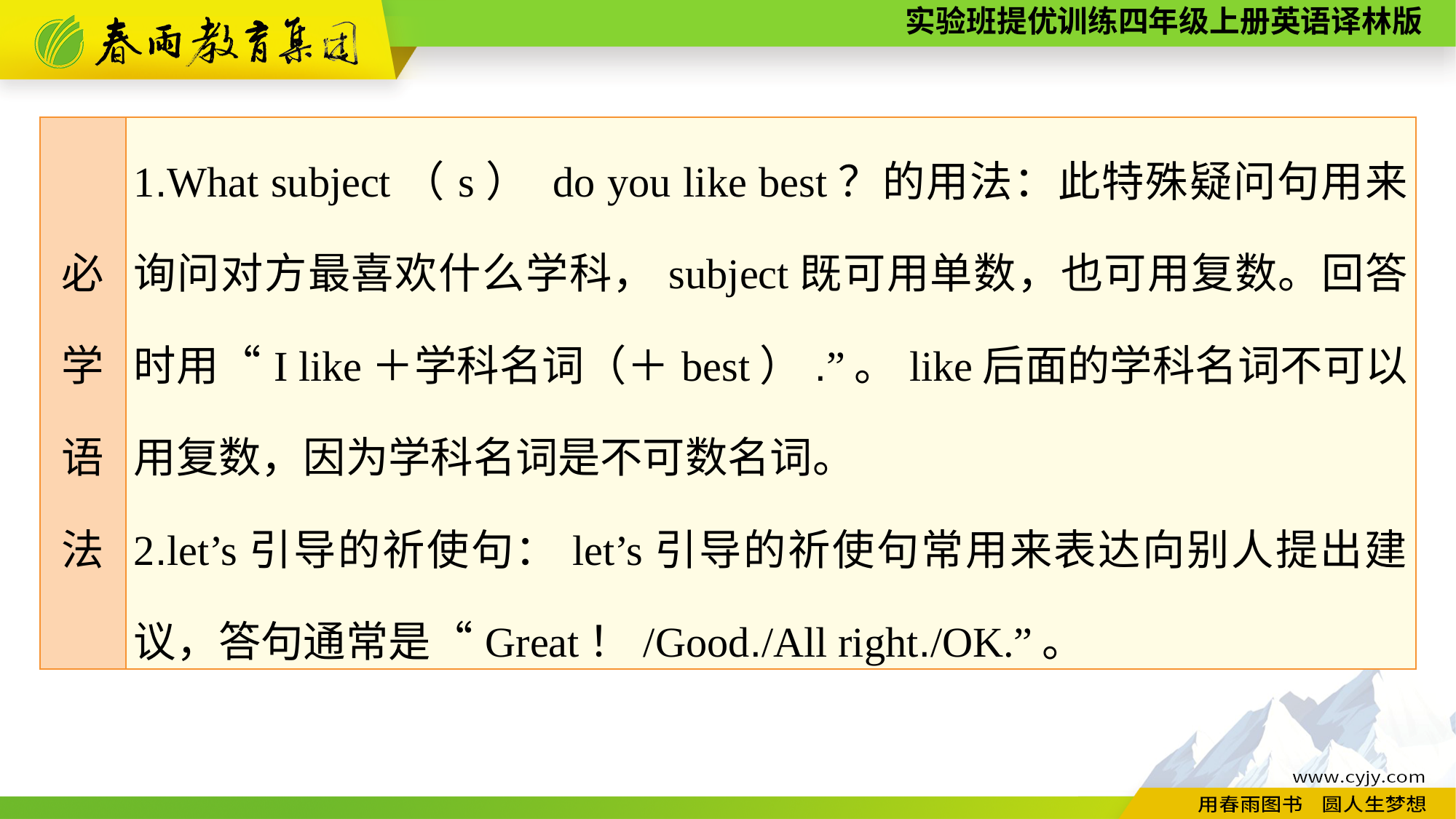

| 必 学 语 法 | 1.What subject（s） do you like best？的用法：此特殊疑问句用来询问对方最喜欢什么学科，subject既可用单数，也可用复数。回答时用“I like＋学科名词（＋best）.”。like后面的学科名词不可以用复数，因为学科名词是不可数名词。 2.let’s引导的祈使句：let’s引导的祈使句常用来表达向别人提出建议，答句通常是“Great！/Good./All right./OK.”。 |
| --- | --- |